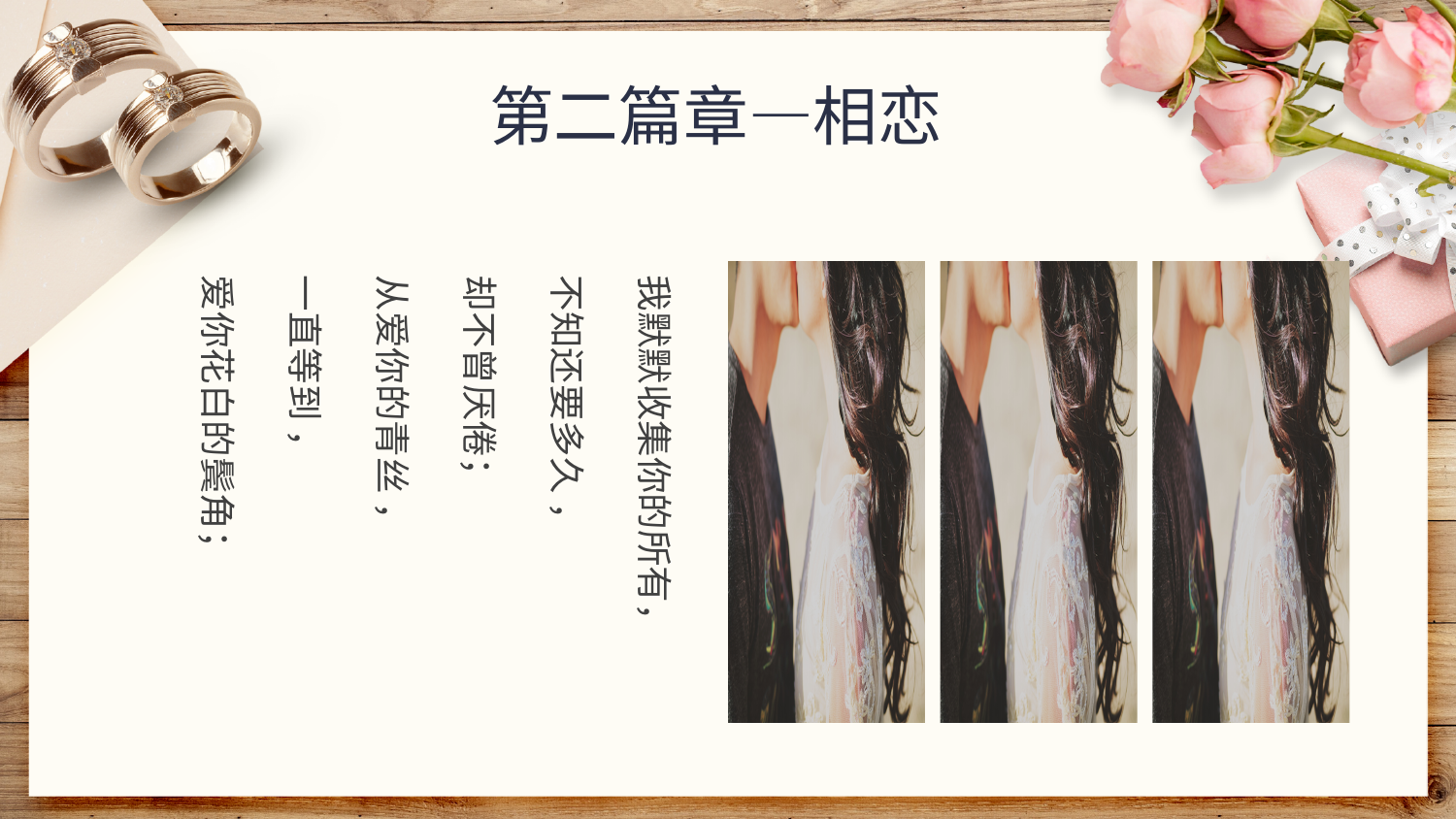

第二篇章—相恋
我默默收集你的所有，
不知还要多久 ，
却不曾厌倦；
从爱你的青丝 ，
一直等到 ，
爱你花白的鬓角；